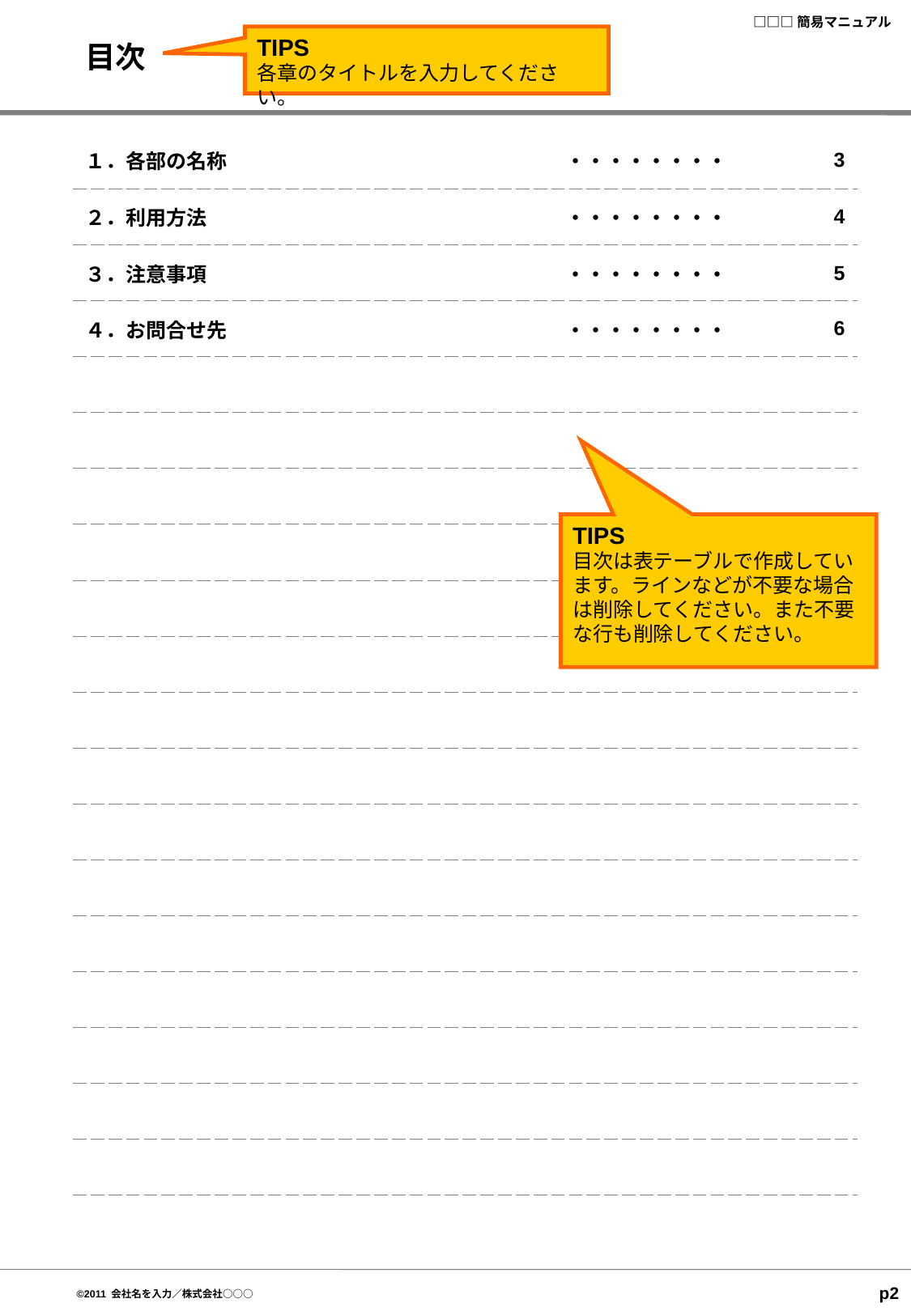

# 目次
TIPS
各章のタイトルを入力してください。
| １．各部の名称 | ・・・・・・・・ | 3 |
| --- | --- | --- |
| ２．利用方法 | ・・・・・・・・ | 4 |
| ３．注意事項 | ・・・・・・・・ | 5 |
| ４．お問合せ先 | ・・・・・・・・ | 6 |
|  |  |  |
|  |  |  |
|  |  |  |
|  |  |  |
|  |  |  |
|  |  |  |
|  |  |  |
|  |  |  |
|  |  |  |
|  |  |  |
|  |  |  |
|  |  |  |
|  |  |  |
|  |  |  |
|  |  |  |
|  |  |  |
TIPS
目次は表テーブルで作成しています。ラインなどが不要な場合は削除してください。また不要な行も削除してください。
p2